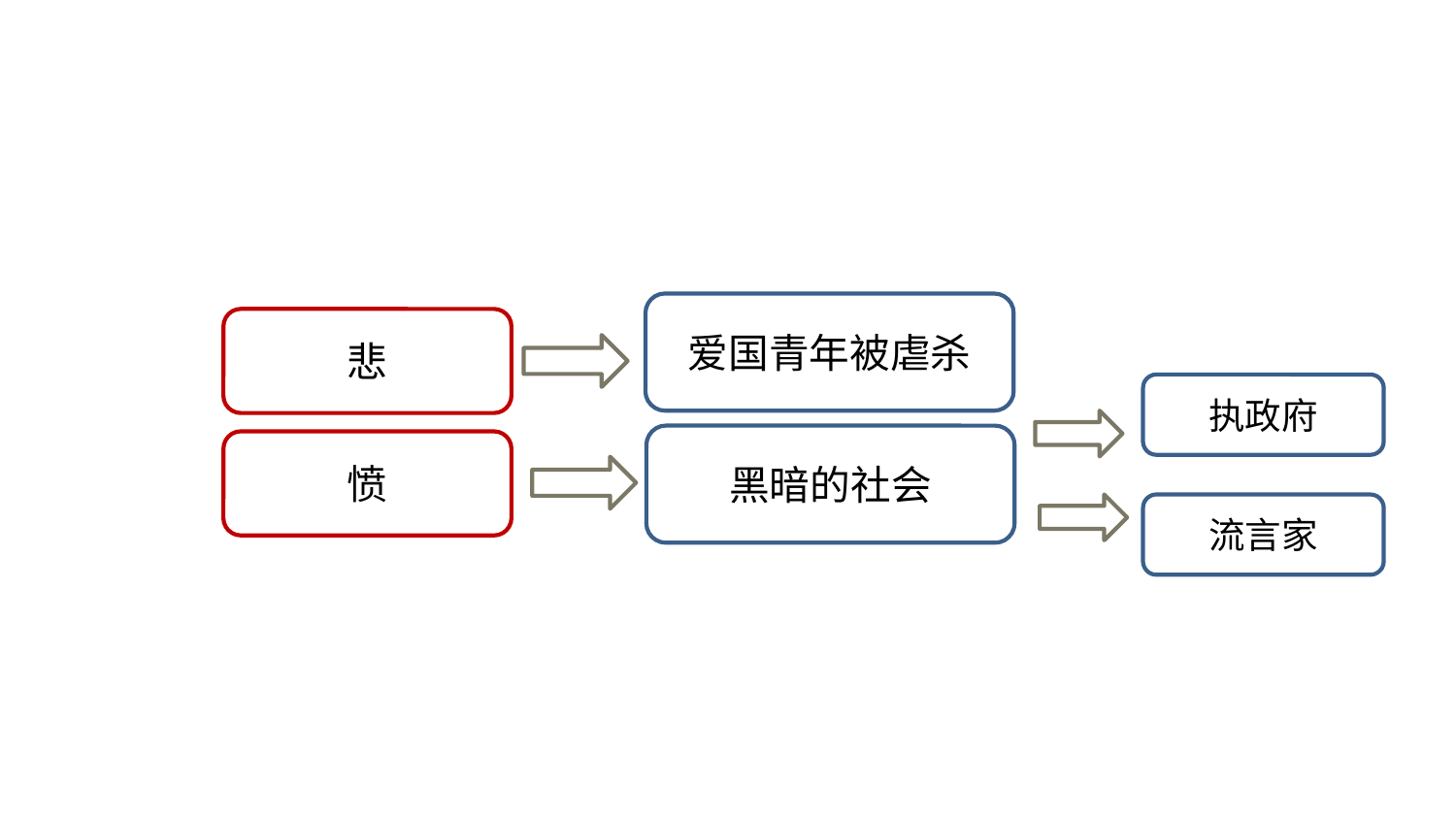

精读体会
爱国青年被虐杀
悲

执政府

黑暗的社会
愤

流言家